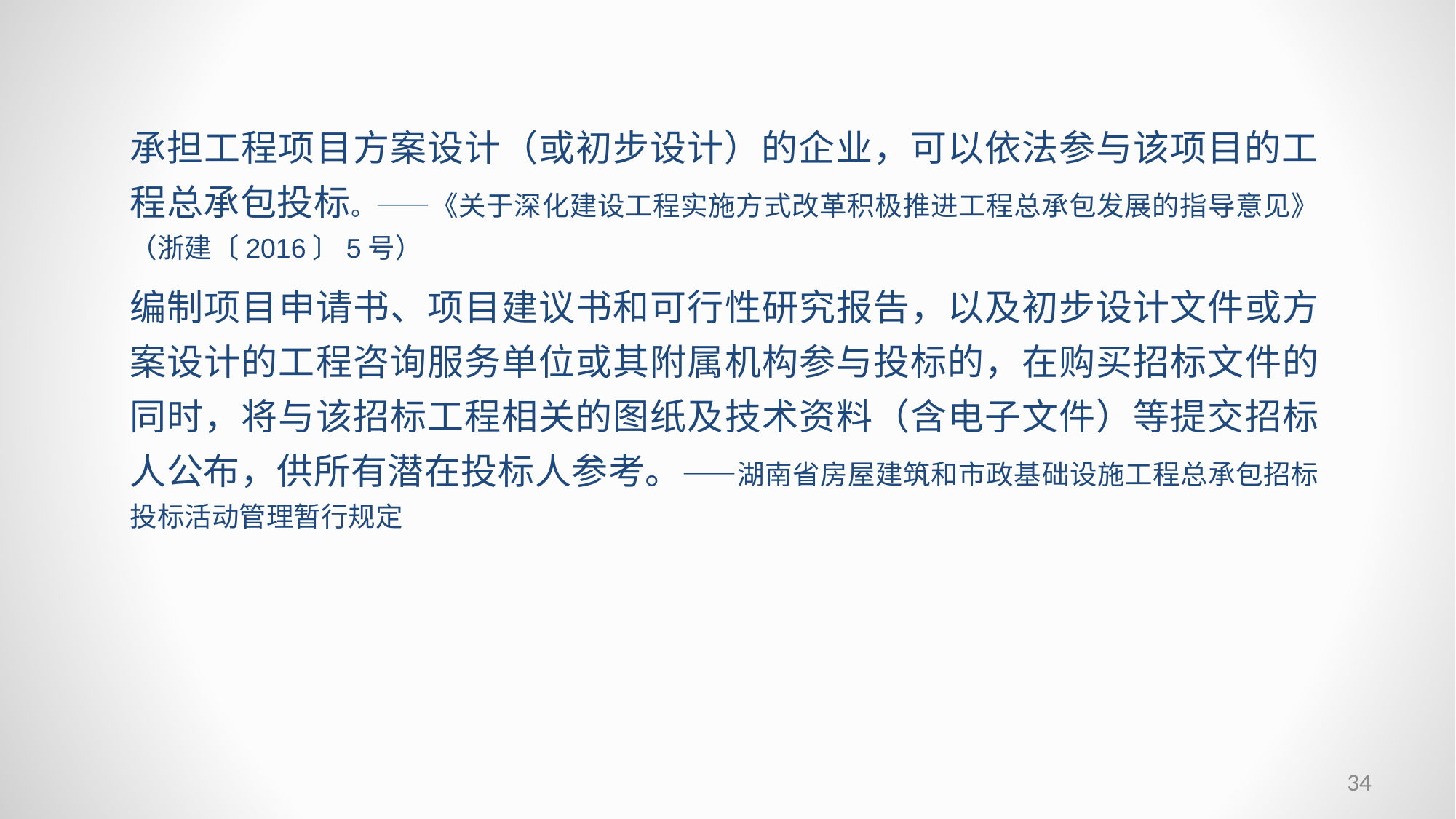

承担工程项目方案设计（或初步设计）的企业，可以依法参与该项目的工程总承包投标。——《关于深化建设工程实施方式改革积极推进工程总承包发展的指导意见》（浙建〔2016〕5号）
编制项目申请书、项目建议书和可行性研究报告，以及初步设计文件或方案设计的工程咨询服务单位或其附属机构参与投标的，在购买招标文件的同时，将与该招标工程相关的图纸及技术资料（含电子文件）等提交招标人公布，供所有潜在投标人参考。——湖南省房屋建筑和市政基础设施工程总承包招标投标活动管理暂行规定
34